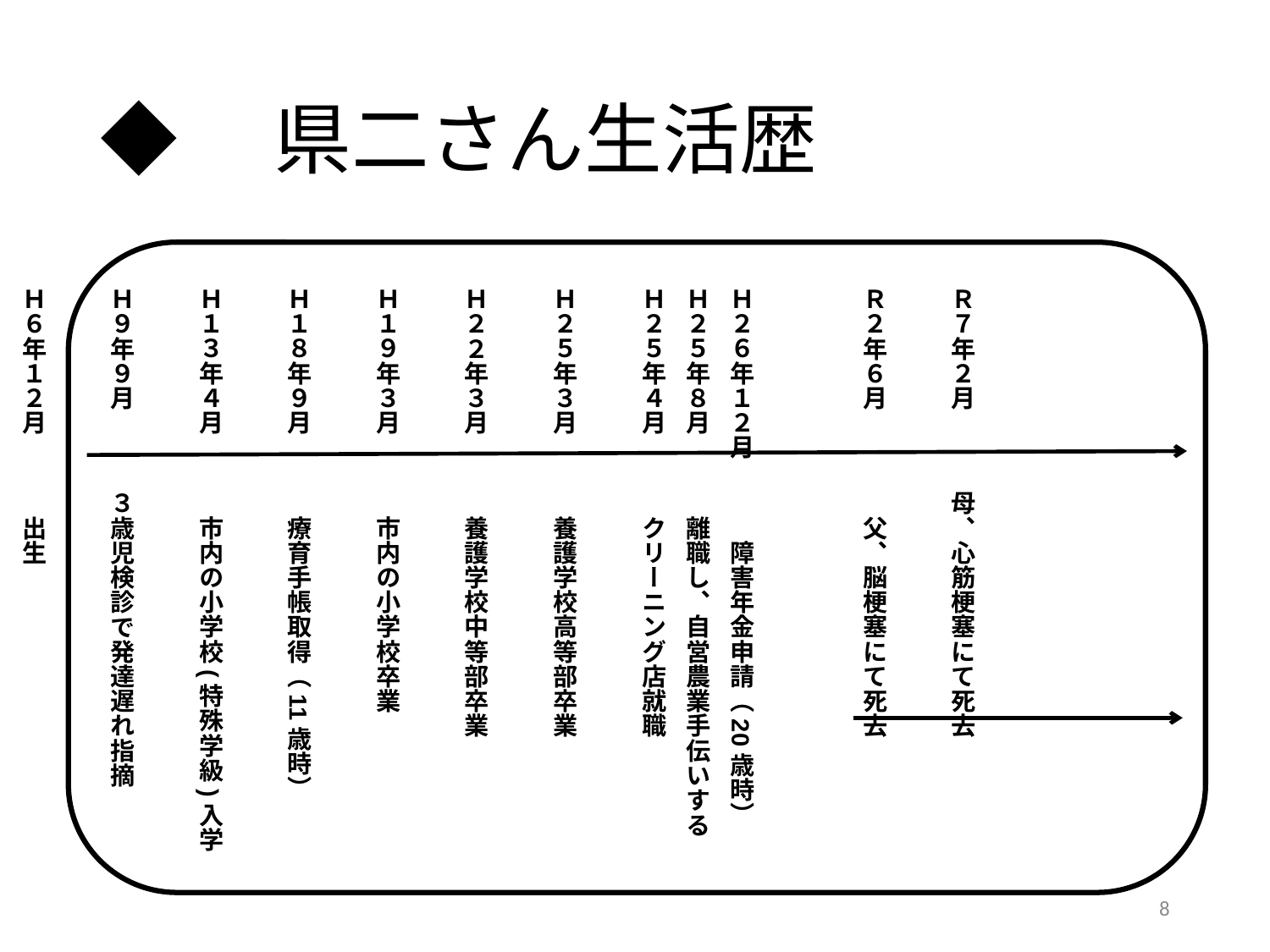

# ◆　県二さん生活歴

Ｒ７年２月　　　 母、心筋梗塞にて死去

Ｒ２年６月　　　　 父、脳梗塞にて死去

Ｈ２６年１２月　　　 障害年金申請（20歳時）
Ｈ２５年８月　　　 離職し、自営農業手伝いする
Ｈ２５年４月　　　 クリーニング店就職

Ｈ２５年３月　　　 養護学校高等部卒業

Ｈ２２年３月　　　 養護学校中等部卒業

Ｈ１９年３月　　　 市内の小学校卒業

Ｈ１８年９月　　　 療育手帳取得（11歳時）

Ｈ１３年４月　　　 市内の小学校(特殊学級)入学

Ｈ９年９月　　　 ３歳児検診で発達遅れ指摘

Ｈ６年１２月　　　 出生
8